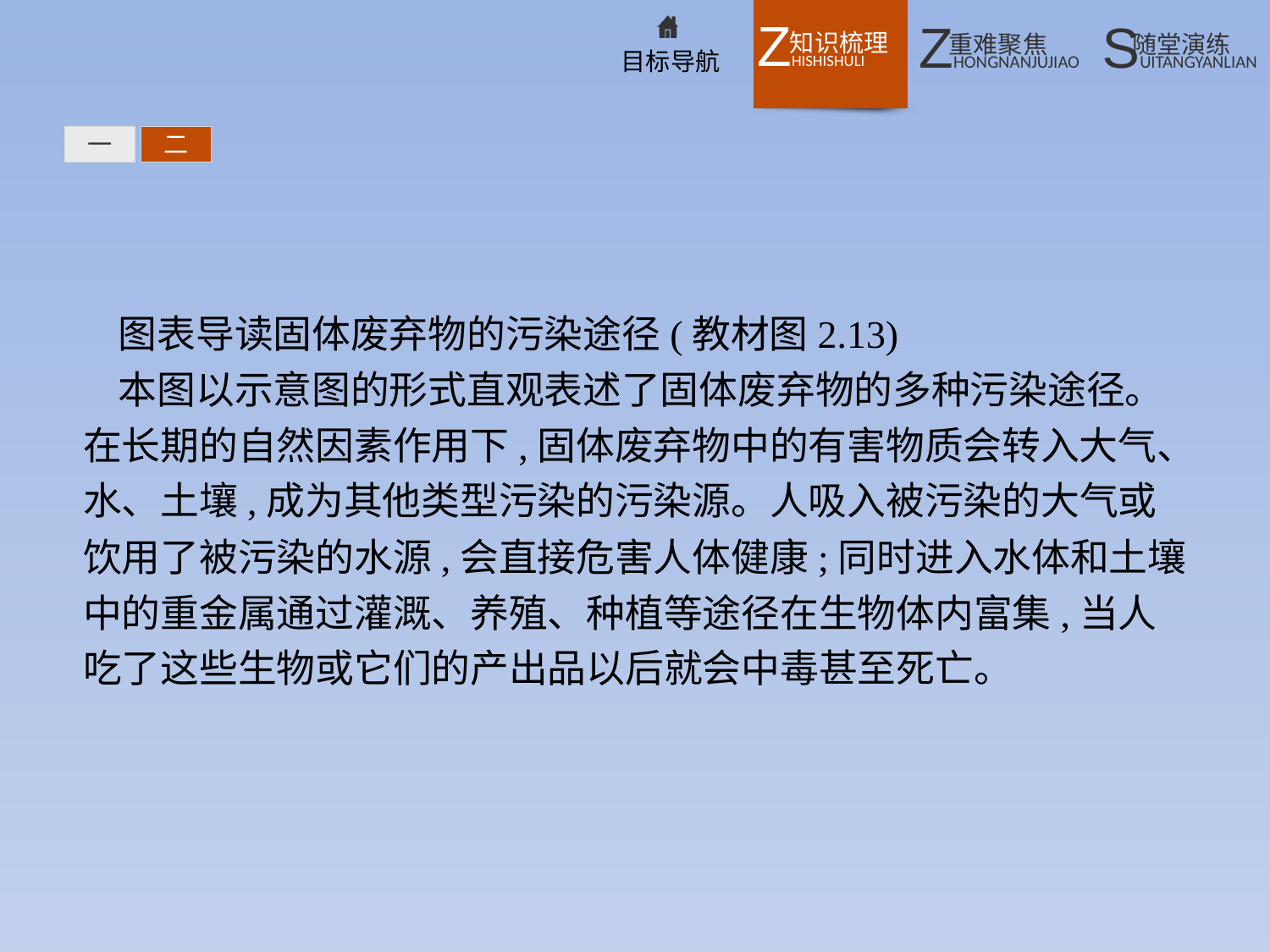

一
二
图表导读固体废弃物的污染途径(教材图2.13)
本图以示意图的形式直观表述了固体废弃物的多种污染途径。在长期的自然因素作用下,固体废弃物中的有害物质会转入大气、水、土壤,成为其他类型污染的污染源。人吸入被污染的大气或饮用了被污染的水源,会直接危害人体健康;同时进入水体和土壤中的重金属通过灌溉、养殖、种植等途径在生物体内富集,当人吃了这些生物或它们的产出品以后就会中毒甚至死亡。